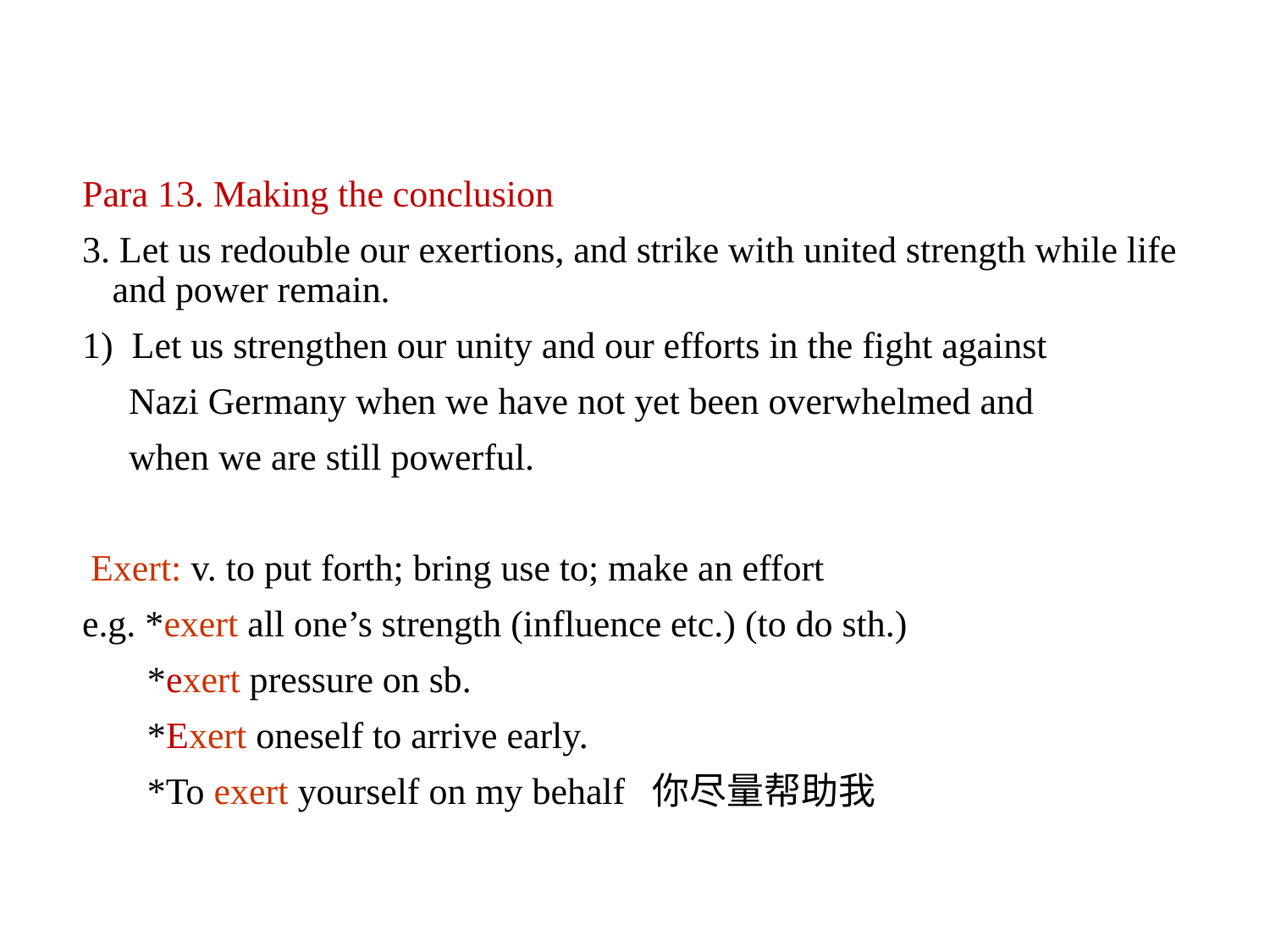

Para 13. Making the conclusion
3. Let us redouble our exertions, and strike with united strength while life and power remain.
1)  Let us strengthen our unity and our efforts in the fight against
     Nazi Germany when we have not yet been overwhelmed and
     when we are still powerful.

 Exert: v. to put forth; bring use to; make an effort
e.g. *exert all one’s strength (influence etc.) (to do sth.)
       *exert pressure on sb.
       *Exert oneself to arrive early.
       *To exert yourself on my behalf  你尽量帮助我